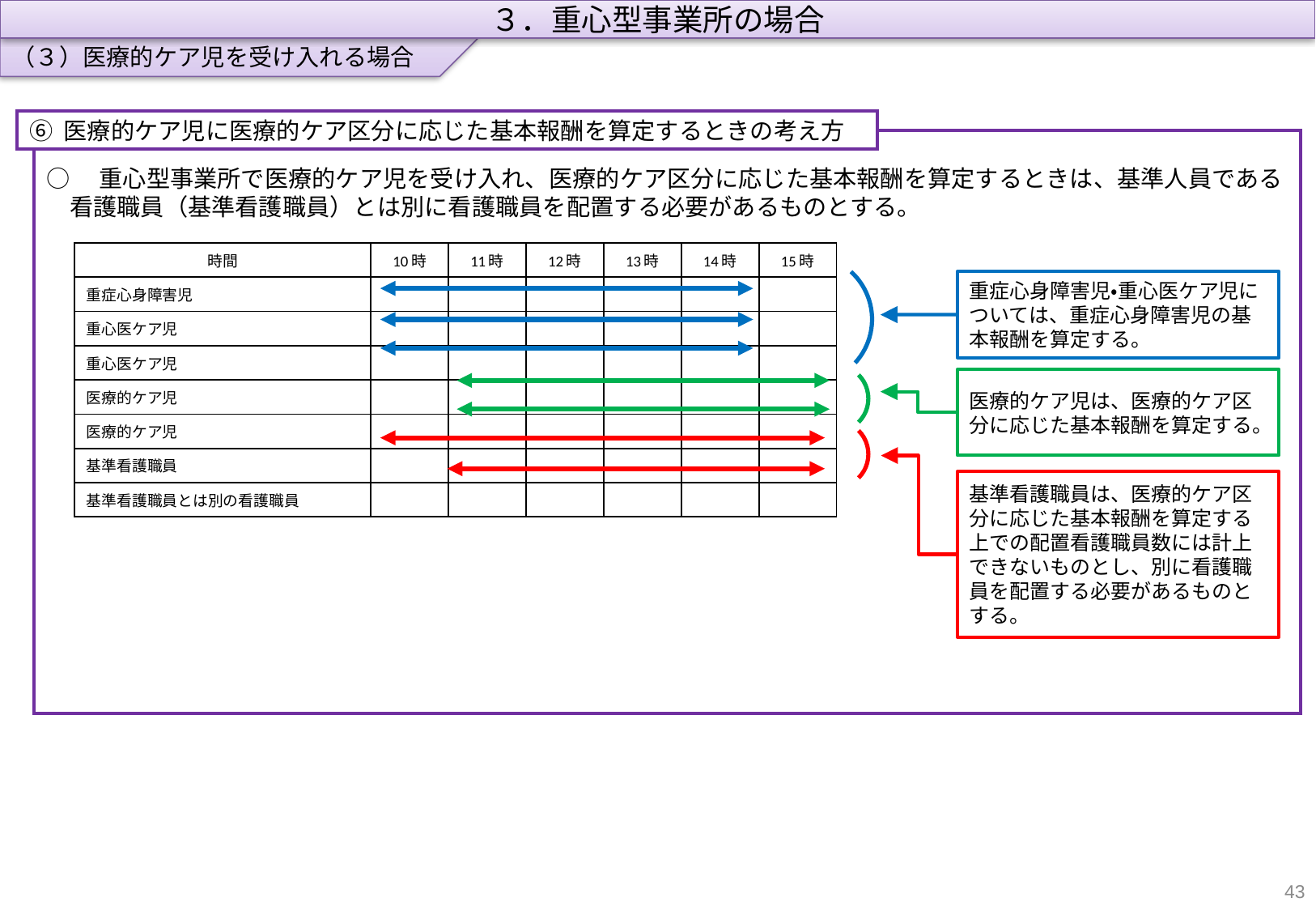

（３）医療的ケア児を受け入れる場合
３．重心型事業所の場合
⑥ 医療的ケア児に医療的ケア区分に応じた基本報酬を算定するときの考え方
○　重心型事業所で医療的ケア児を受け入れ、医療的ケア区分に応じた基本報酬を算定するときは、基準人員である看護職員（基準看護職員）とは別に看護職員を配置する必要があるものとする。
| 時間 | 10時 | 11時 | 12時 | 13時 | 14時 | 15時 |
| --- | --- | --- | --- | --- | --- | --- |
| 重症心身障害児 |  |  |  |  |  |  |
| 重心医ケア児 |  |  |  |  |  |  |
| 重心医ケア児 |  |  |  |  |  |  |
| 医療的ケア児 |  |  |  |  |  |  |
| 医療的ケア児 |  |  |  |  |  |  |
| 基準看護職員 |  |  |  |  |  |  |
| 基準看護職員とは別の看護職員 |  |  |  |  |  |  |

重症心身障害児・重心医ケア児については、重症心身障害児の基本報酬を算定する。

医療的ケア児は、医療的ケア区分に応じた基本報酬を算定する。

基準看護職員は、医療的ケア区分に応じた基本報酬を算定する上での配置看護職員数には計上できないものとし、別に看護職員を配置する必要があるものとする。
43